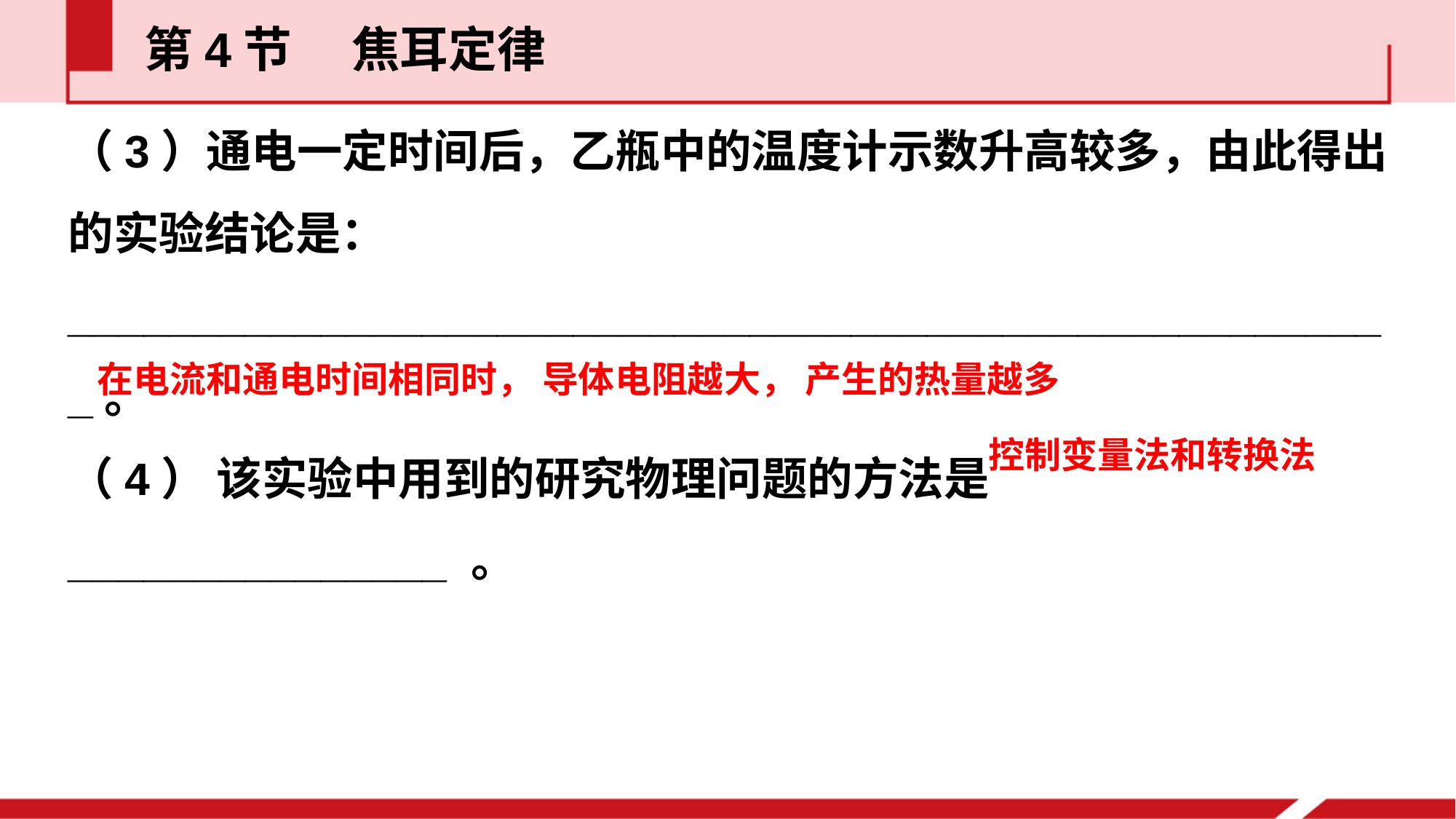

第4节  焦耳定律
（3）通电一定时间后，乙瓶中的温度计示数升高较多，由此得出的实验结论是：_____________________________________________________。
（4） 该实验中用到的研究物理问题的方法是_______________ 。
在电流和通电时间相同时， 导体电阻越大， 产生的热量越多
控制变量法和转换法